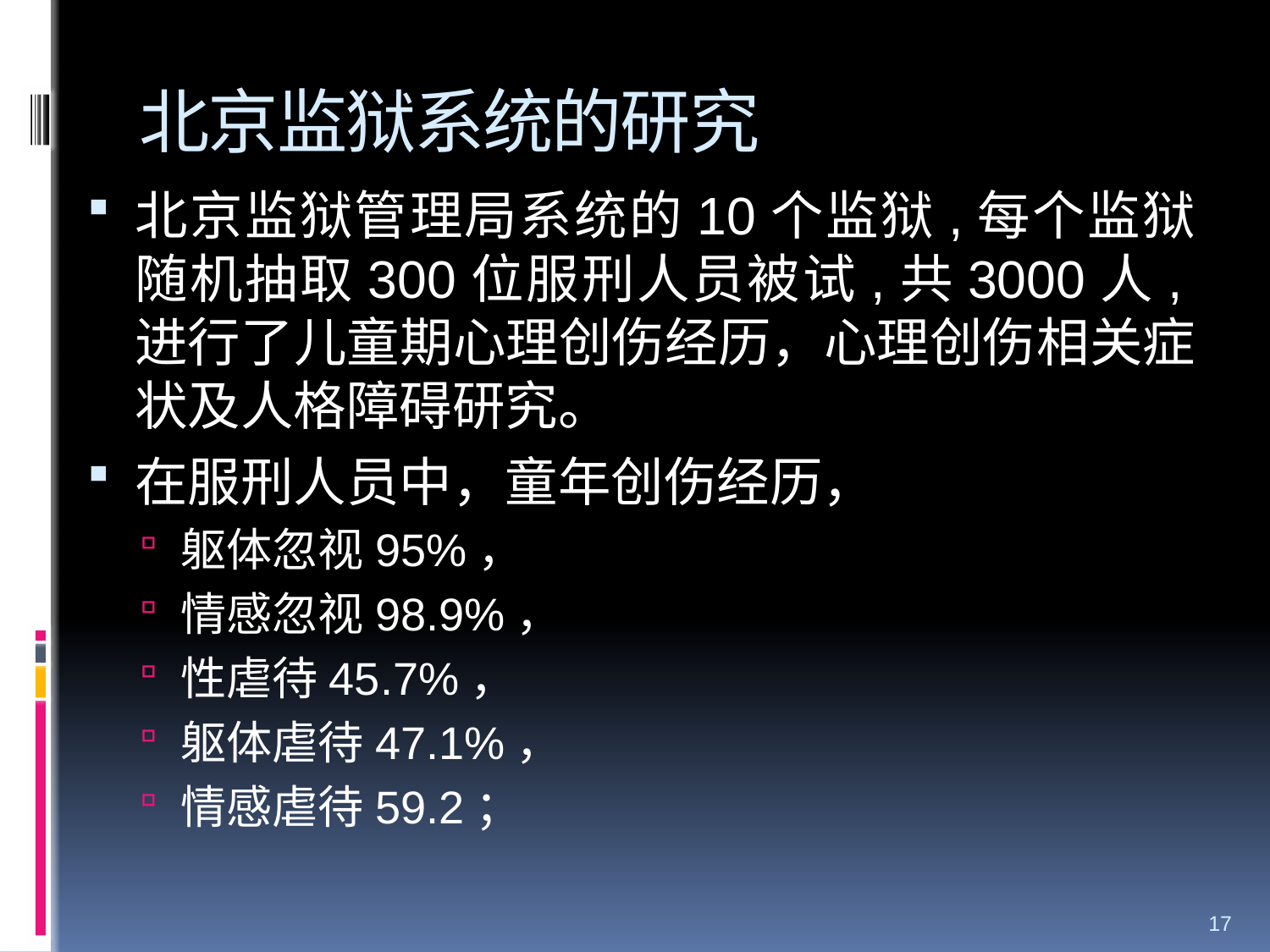

# 北京监狱系统的研究
北京监狱管理局系统的10个监狱,每个监狱随机抽取300位服刑人员被试,共3000人,进行了儿童期心理创伤经历，心理创伤相关症状及人格障碍研究。
在服刑人员中，童年创伤经历，
躯体忽视95%，
情感忽视98.9%，
性虐待45.7%，
躯体虐待47.1%，
情感虐待59.2；
17